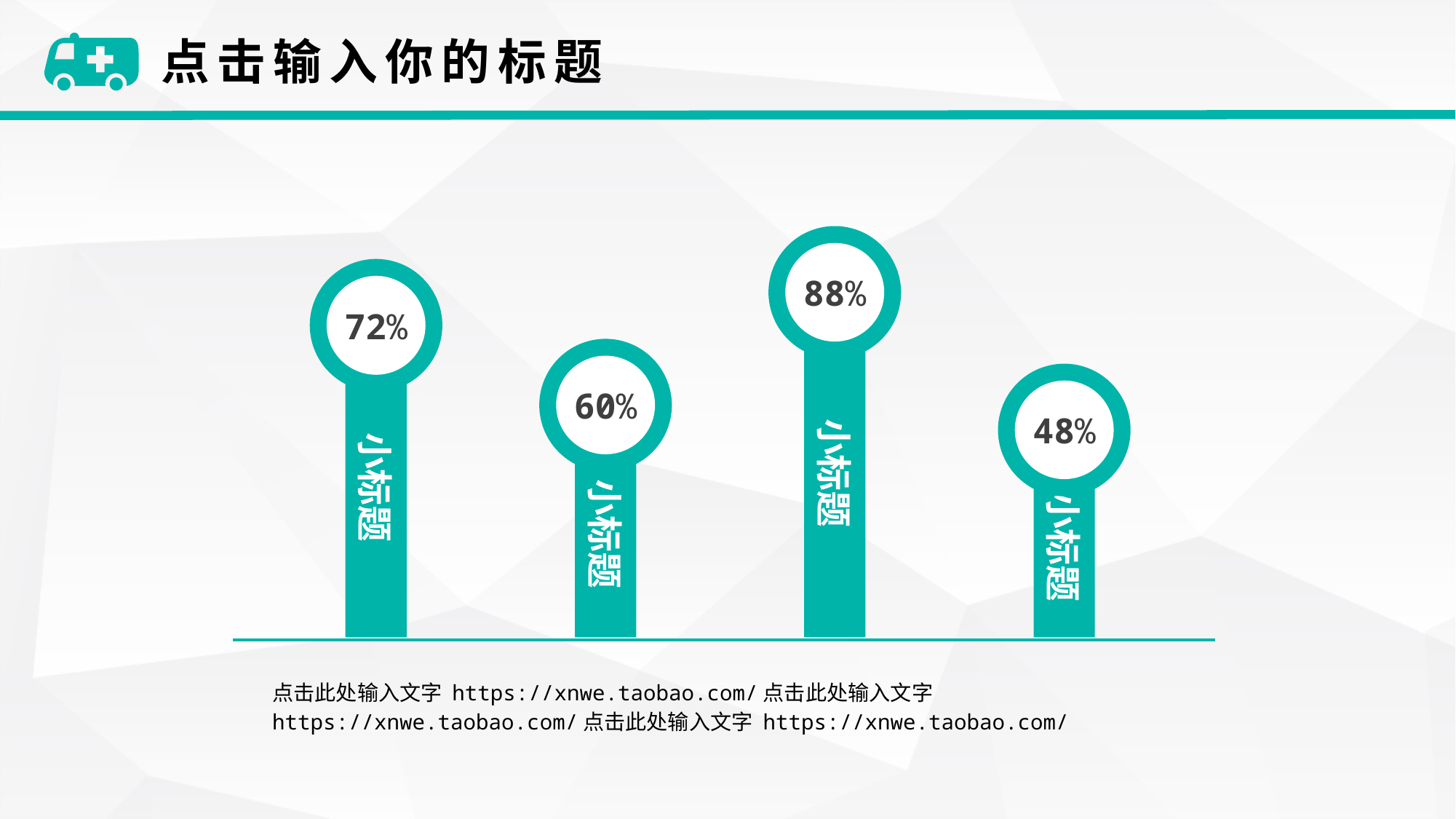

点击输入你的标题

88%

72%
小标题
小标题

60%

48%
小标题
小标题
点击此处输入文字 https://xnwe.taobao.com/点击此处输入文字 https://xnwe.taobao.com/点击此处输入文字 https://xnwe.taobao.com/